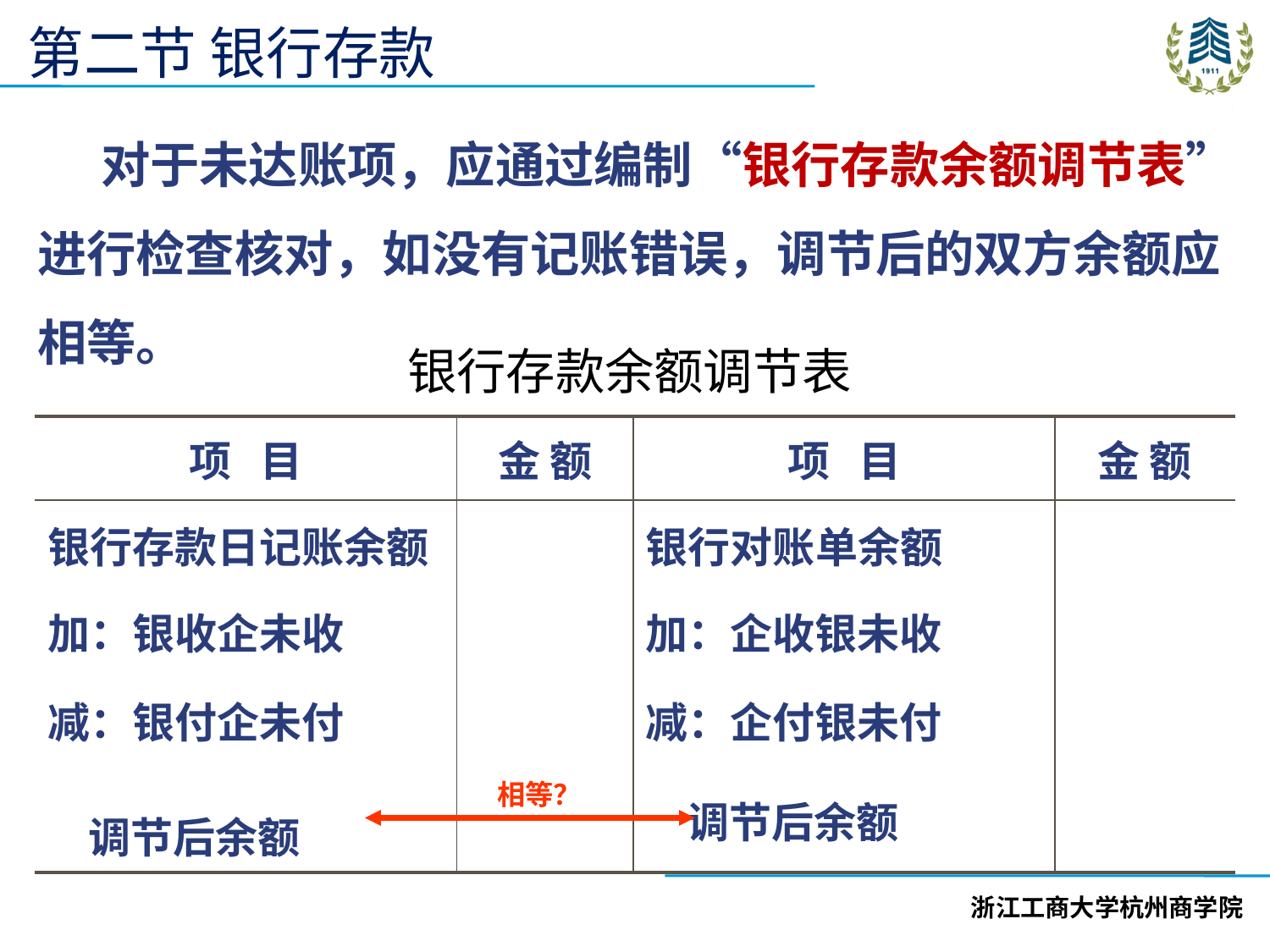

第二节 银行存款
对于未达账项，应通过编制“银行存款余额调节表”进行检查核对，如没有记账错误，调节后的双方余额应相等。
银行存款余额调节表
| 项 目 | 金 额 | 项 目 | 金 额 |
| --- | --- | --- | --- |
| 银行存款日记账余额 |  | 银行对账单余额 |  |
| 加：银收企未收 |  | 加：企收银未收 |  |
| 减：银付企未付 |  | 减：企付银未付 |  |
| 调节后余额 |  | 调节后余额 |  |
相等？